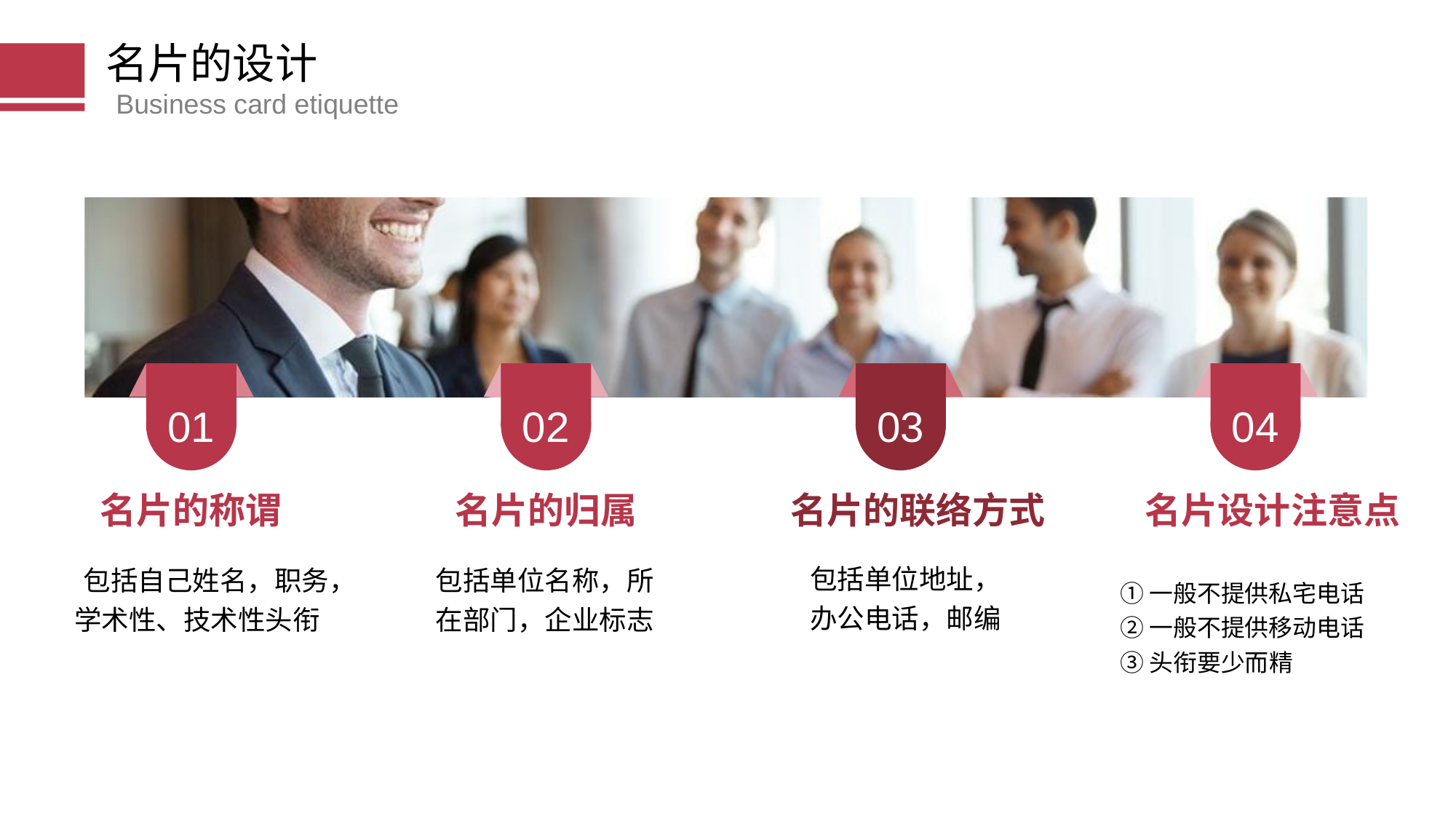

名片的设计

Business card etiquette

01
名片的称谓
  包括自己姓名，职务，学术性、技术性头衔

02
名片的归属

03
名片的联络方式

04
名片设计注意点
包括单位地址，办公电话，邮编
包括单位名称，所在部门，企业标志
①一般不提供私宅电话
②一般不提供移动电话
③头衔要少而精